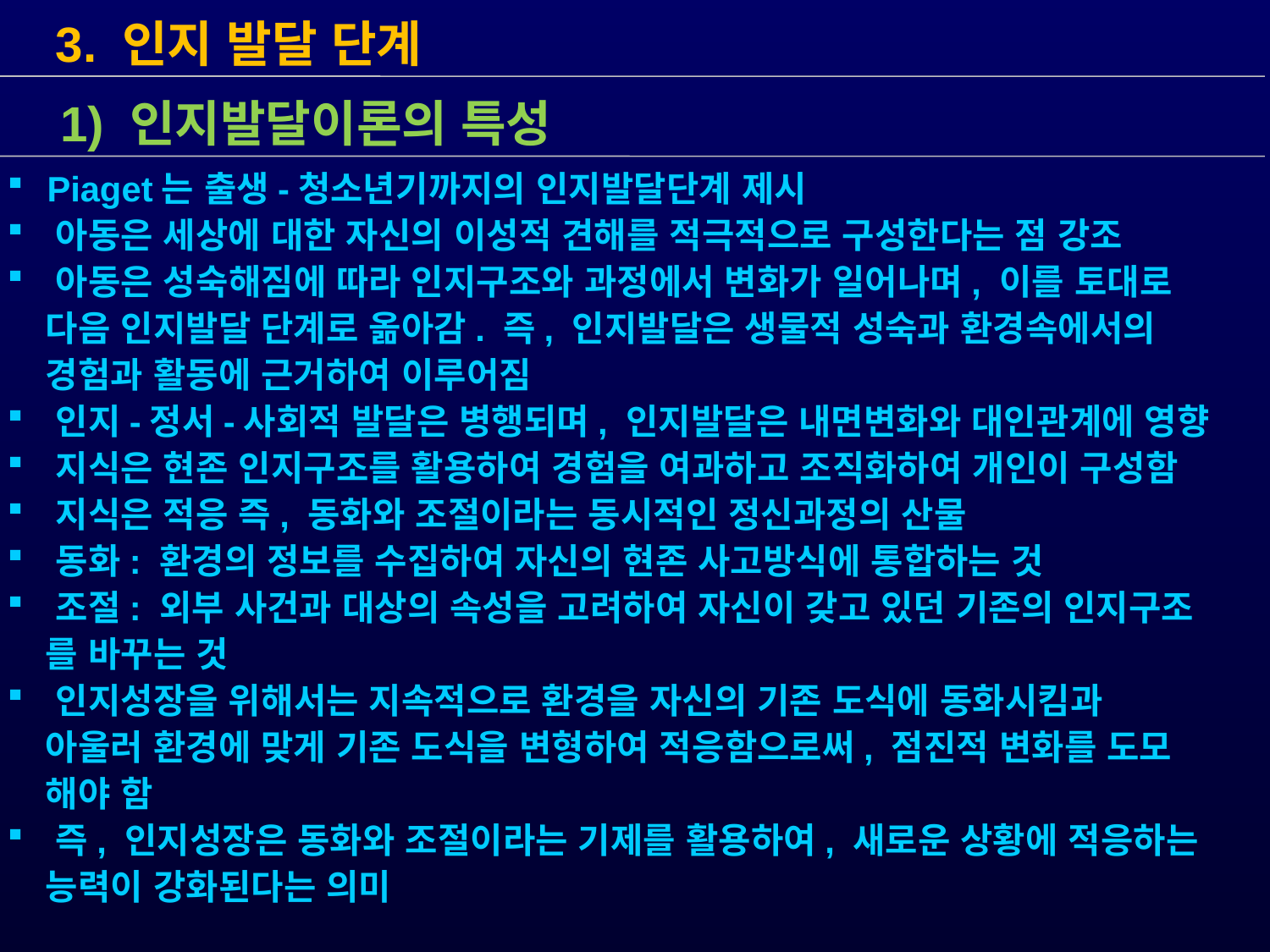

3. 인지 발달 단계

  1) 인지발달이론의 특성

 Piaget는 출생-청소년기까지의 인지발달단계 제시
 아동은 세상에 대한 자신의 이성적 견해를 적극적으로 구성한다는 점 강조
 아동은 성숙해짐에 따라 인지구조와 과정에서 변화가 일어나며, 이를 토대로
   다음 인지발달 단계로 옮아감. 즉, 인지발달은 생물적 성숙과 환경속에서의
   경험과 활동에 근거하여 이루어짐
 인지-정서-사회적 발달은 병행되며, 인지발달은 내면변화와 대인관계에 영향
 지식은 현존 인지구조를 활용하여 경험을 여과하고 조직화하여 개인이 구성함
 지식은 적응 즉, 동화와 조절이라는 동시적인 정신과정의 산물
 동화: 환경의 정보를 수집하여 자신의 현존 사고방식에 통합하는 것
 조절: 외부 사건과 대상의 속성을 고려하여 자신이 갖고 있던 기존의 인지구조
   를 바꾸는 것
 인지성장을 위해서는 지속적으로 환경을 자신의 기존 도식에 동화시킴과
   아울러 환경에 맞게 기존 도식을 변형하여 적응함으로써, 점진적 변화를 도모
   해야 함
 즉, 인지성장은 동화와 조절이라는 기제를 활용하여, 새로운 상황에 적응하는
   능력이 강화된다는 의미